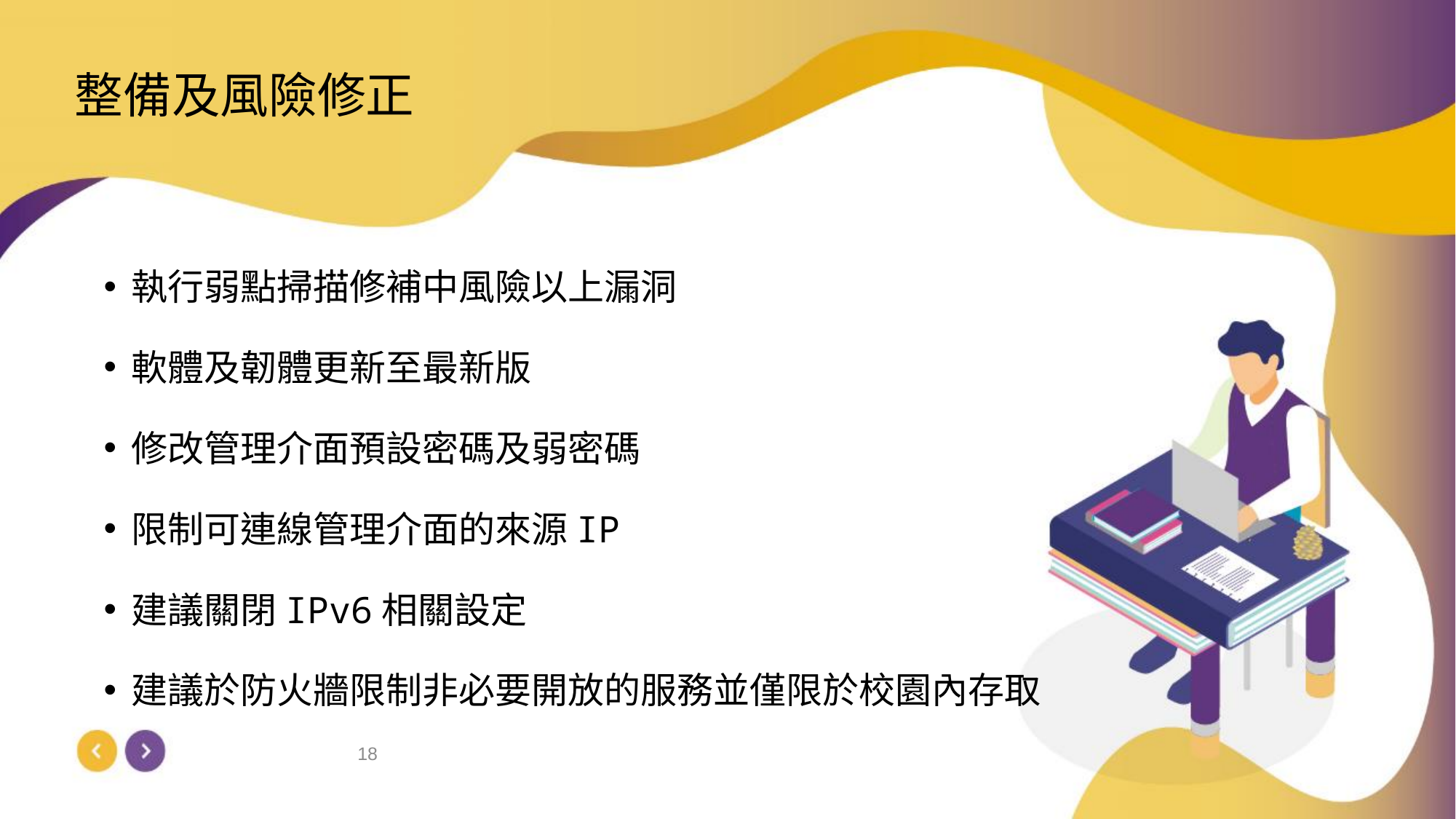

整備及風險修正
執行弱點掃描修補中風險以上漏洞
軟體及韌體更新至最新版
修改管理介面預設密碼及弱密碼
限制可連線管理介面的來源IP
建議關閉IPv6相關設定
建議於防火牆限制非必要開放的服務並僅限於校園內存取